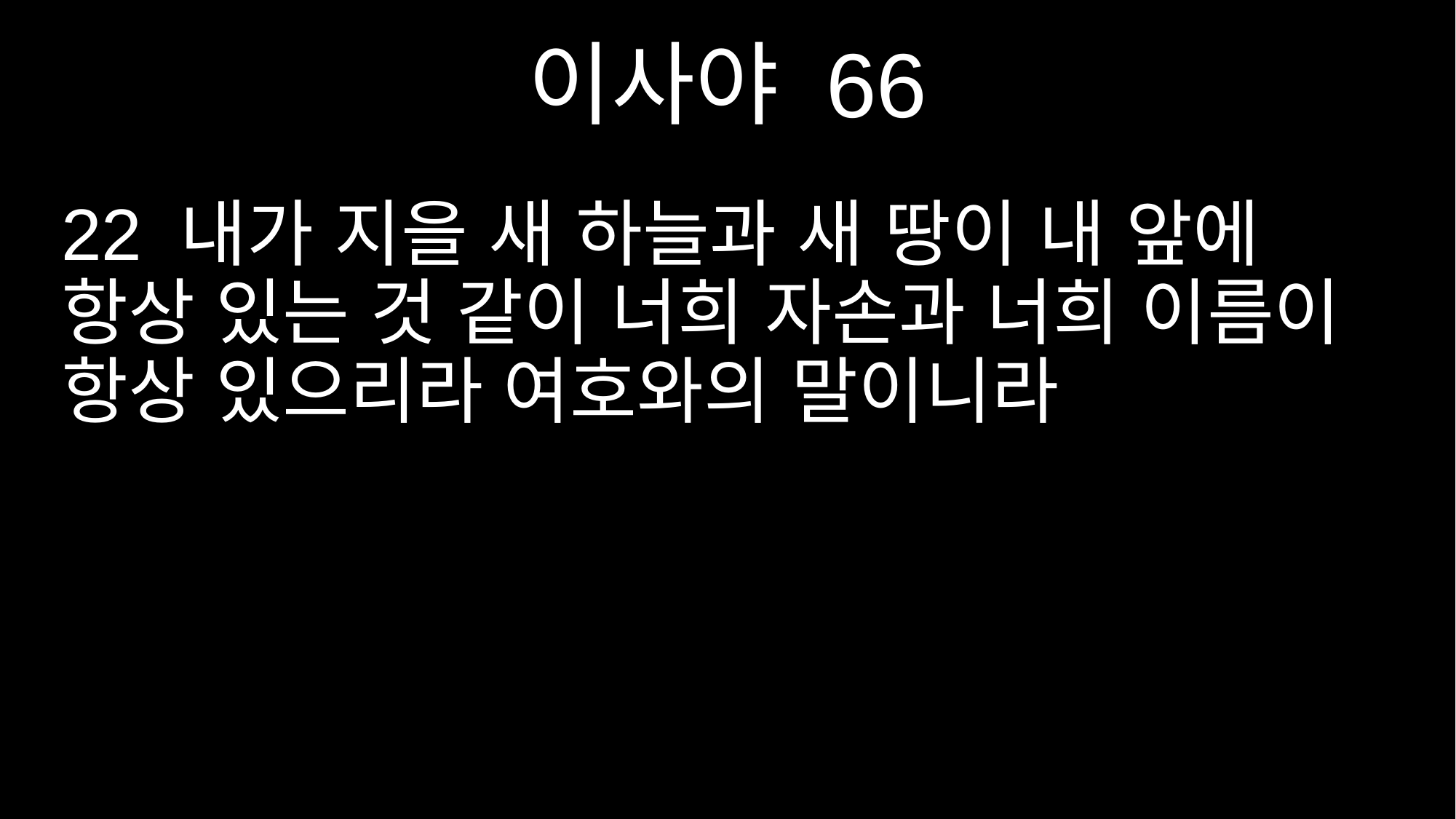

이사야 66
22 내가 지을 새 하늘과 새 땅이 내 앞에 항상 있는 것 같이 너희 자손과 너희 이름이 항상 있으리라 여호와의 말이니라